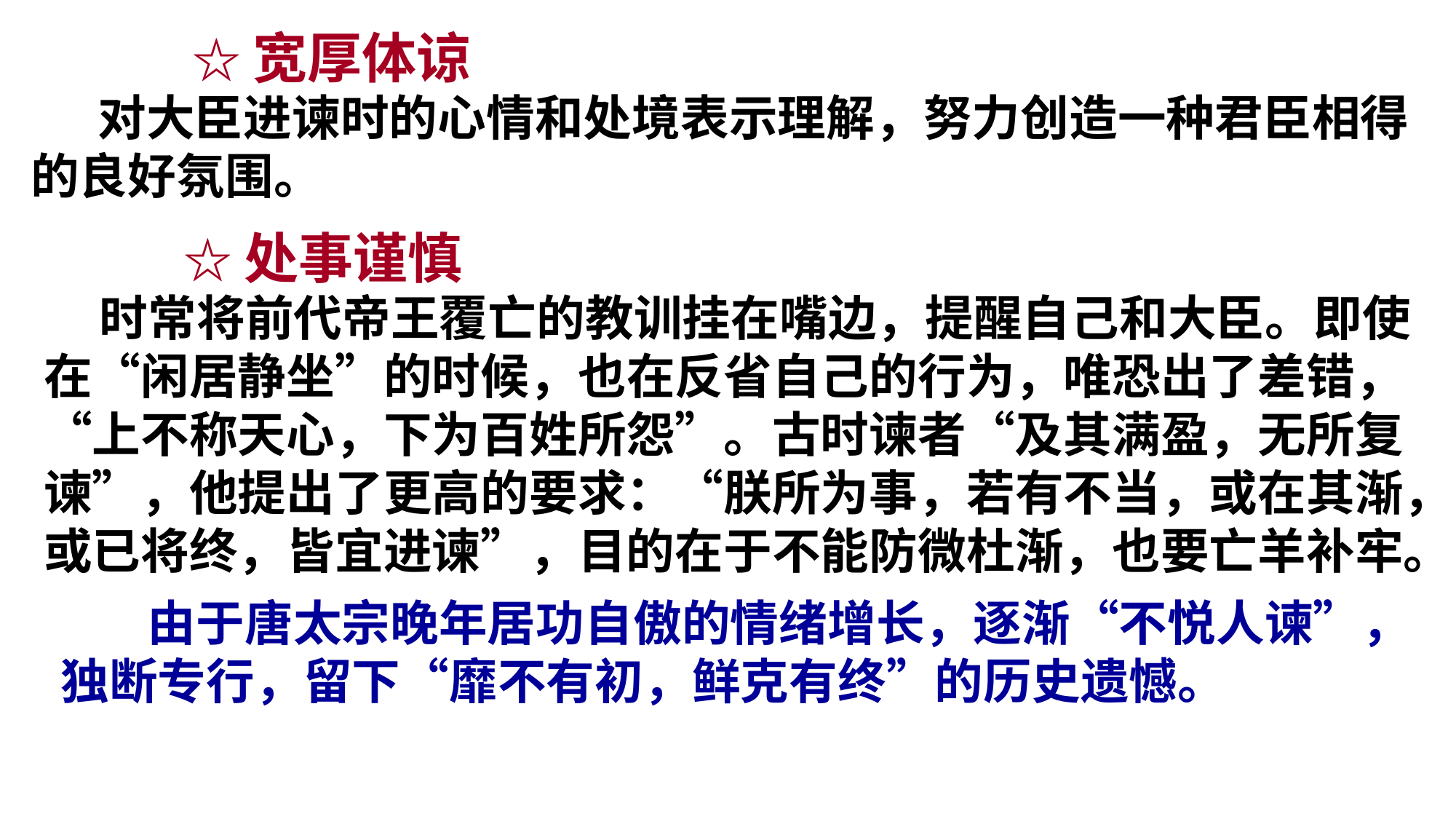

☆宽厚体谅
     对大臣进谏时的心情和处境表示理解，努力创造一种君臣相得的良好氛围。
☆处事谨慎
    时常将前代帝王覆亡的教训挂在嘴边，提醒自己和大臣。即使在“闲居静坐”的时候，也在反省自己的行为，唯恐出了差错，“上不称天心，下为百姓所怨”。古时谏者“及其满盈，无所复谏”，他提出了更高的要求：“朕所为事，若有不当，或在其渐，或已将终，皆宜进谏”，目的在于不能防微杜渐，也要亡羊补牢。
             由于唐太宗晚年居功自傲的情绪增长，逐渐“不悦人谏”，独断专行，留下“靡不有初，鲜克有终”的历史遗憾。